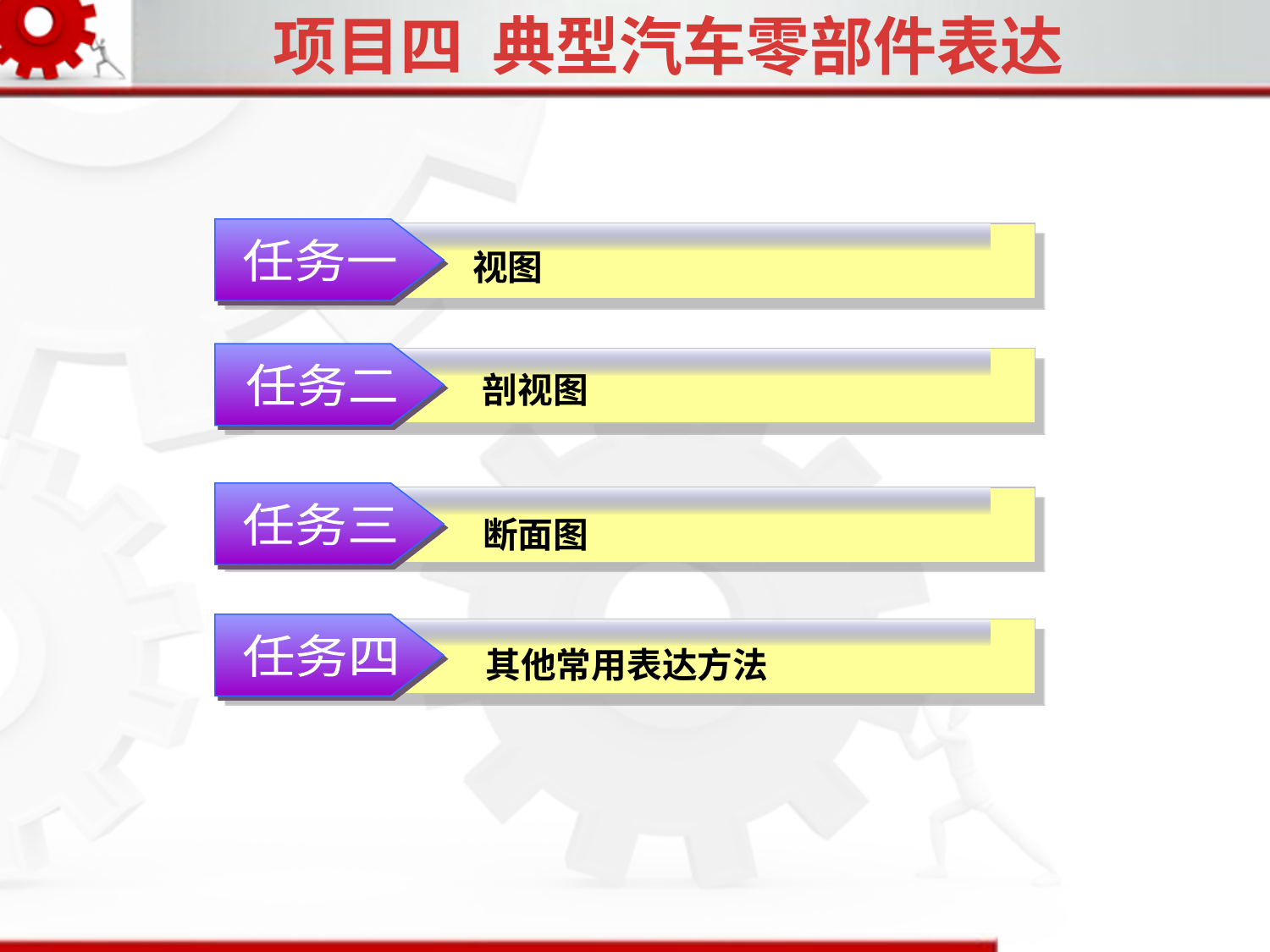

项目四  典型汽车零部件表达

任务一
视图

剖视图
任务二

任务三
断面图

任务四
其他常用表达方法